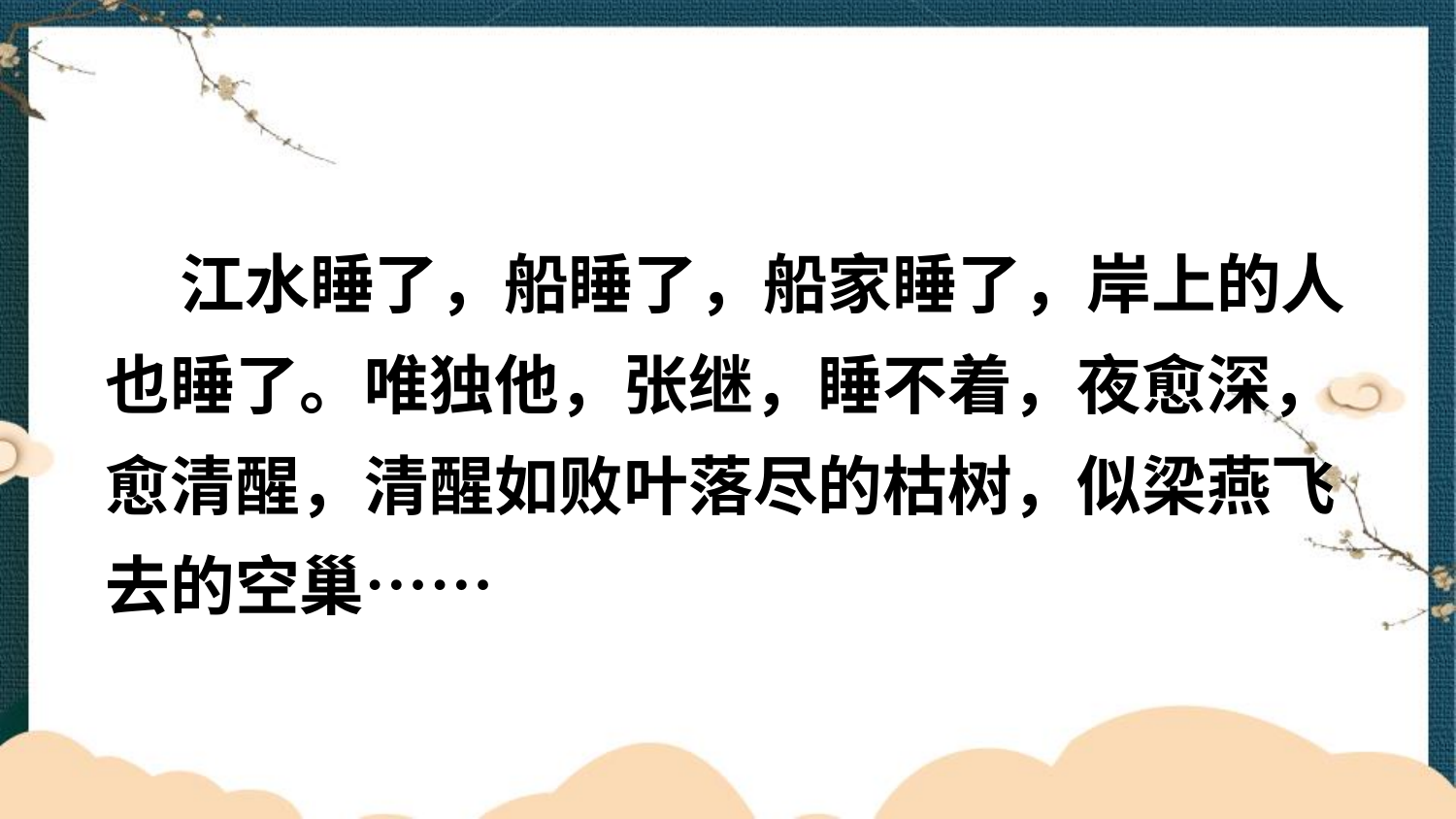

江水睡了，船睡了，船家睡了，岸上的人也睡了。唯独他，张继，睡不着，夜愈深，愈清醒，清醒如败叶落尽的枯树，似梁燕飞去的空巢……